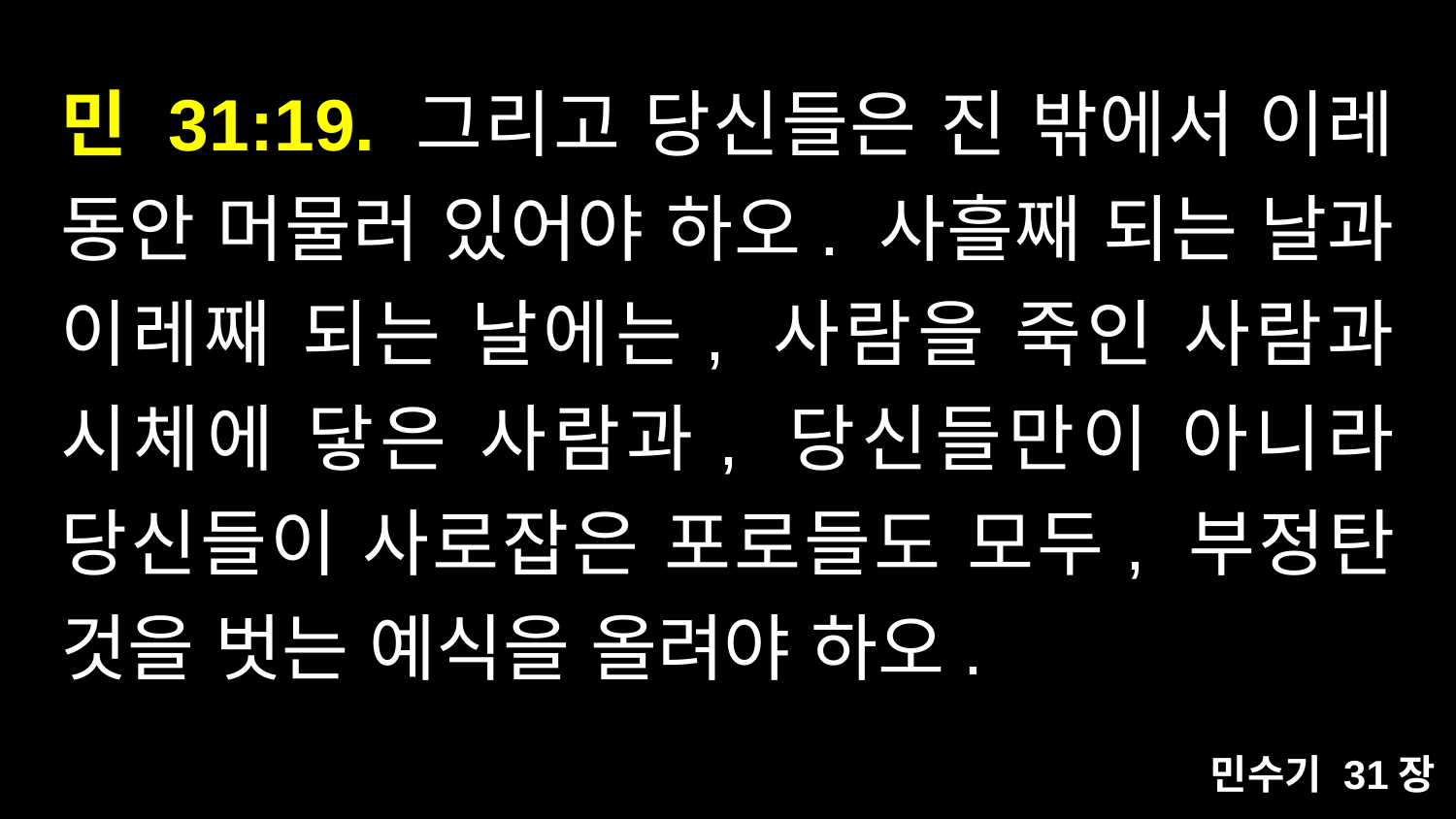

# 민 31:19. 그리고 당신들은 진 밖에서 이레 동안 머물러 있어야 하오. 사흘째 되는 날과 이레째 되는 날에는, 사람을 죽인 사람과 시체에 닿은 사람과, 당신들만이 아니라 당신들이 사로잡은 포로들도 모두, 부정탄 것을 벗는 예식을 올려야 하오.
민수기 31장